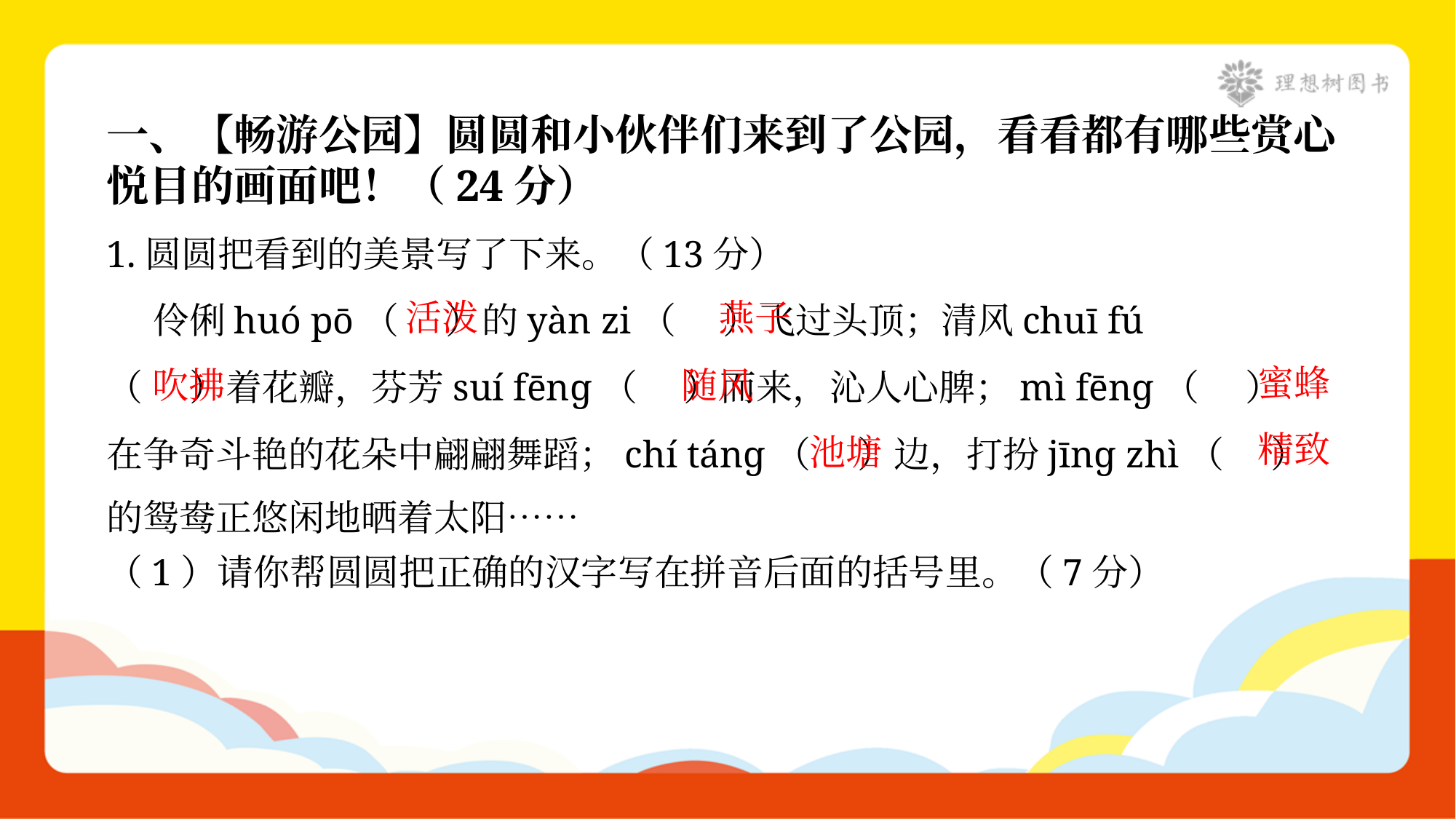

一、【畅游公园】圆圆和小伙伴们来到了公园，看看都有哪些赏心
悦目的画面吧！（24分）
1.圆圆把看到的美景写了下来。（13分）
    伶俐huó pō（     ）的yàn zi（     ）飞过头顶；清风chuī fú
（     ）着花瓣，芬芳suí fēnɡ（     ）而来，沁人心脾；mì fēnɡ（     ）
在争奇斗艳的花朵中翩翩舞蹈；chí tánɡ（     ）边，打扮jīnɡ zhì（     ）
的鸳鸯正悠闲地晒着太阳……
燕子
活泼
蜜蜂
吹拂
随风
精致
池塘
（1）请你帮圆圆把正确的汉字写在拼音后面的括号里。（7分）